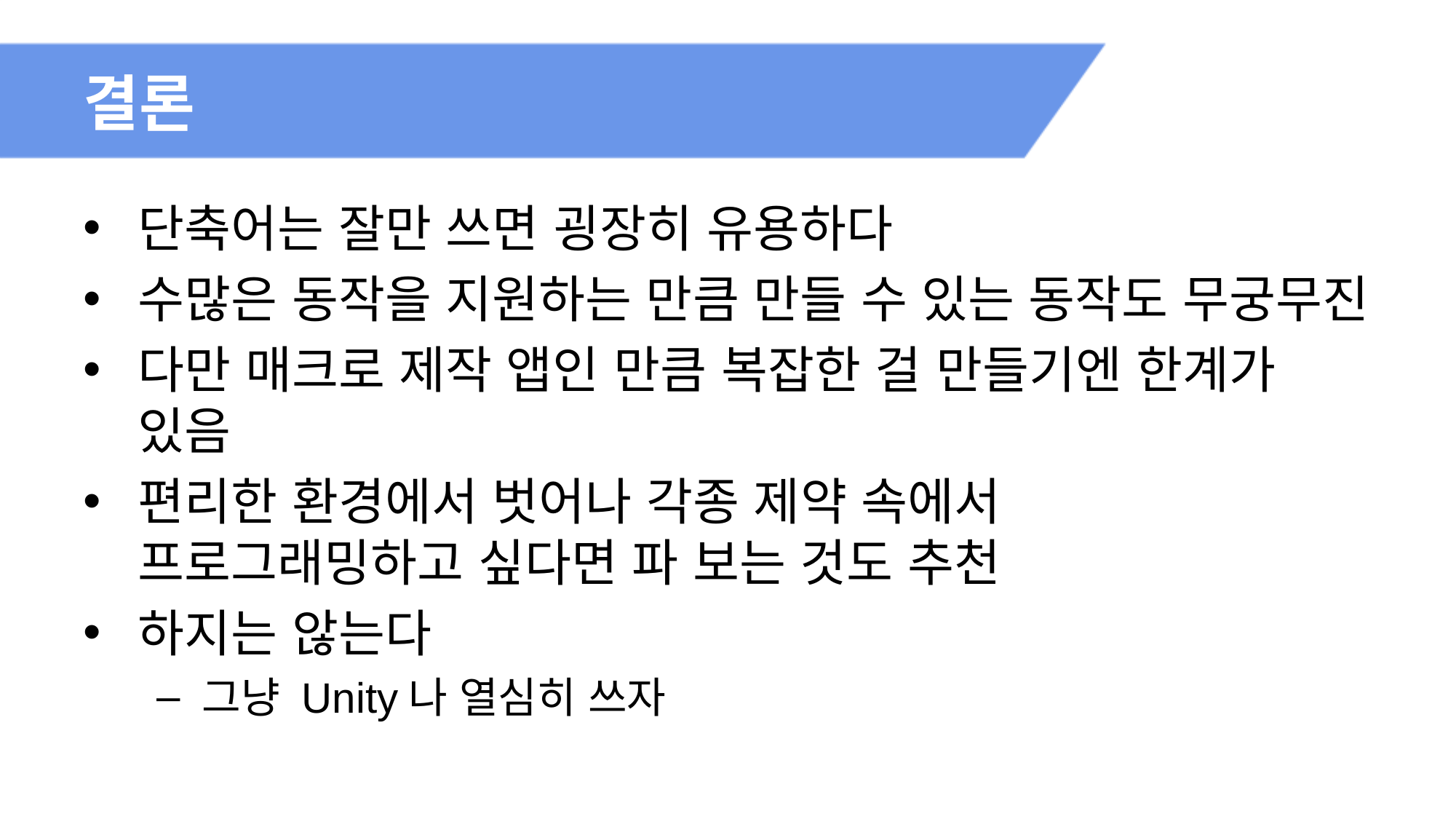

# 결론
단축어는 잘만 쓰면 굉장히 유용하다
수많은 동작을 지원하는 만큼 만들 수 있는 동작도 무궁무진
다만 매크로 제작 앱인 만큼 복잡한 걸 만들기엔 한계가 있음
편리한 환경에서 벗어나 각종 제약 속에서
프로그래밍하고 싶다면 파 보는 것도 추천
하지는 않는다
그냥 Unity나 열심히 쓰자